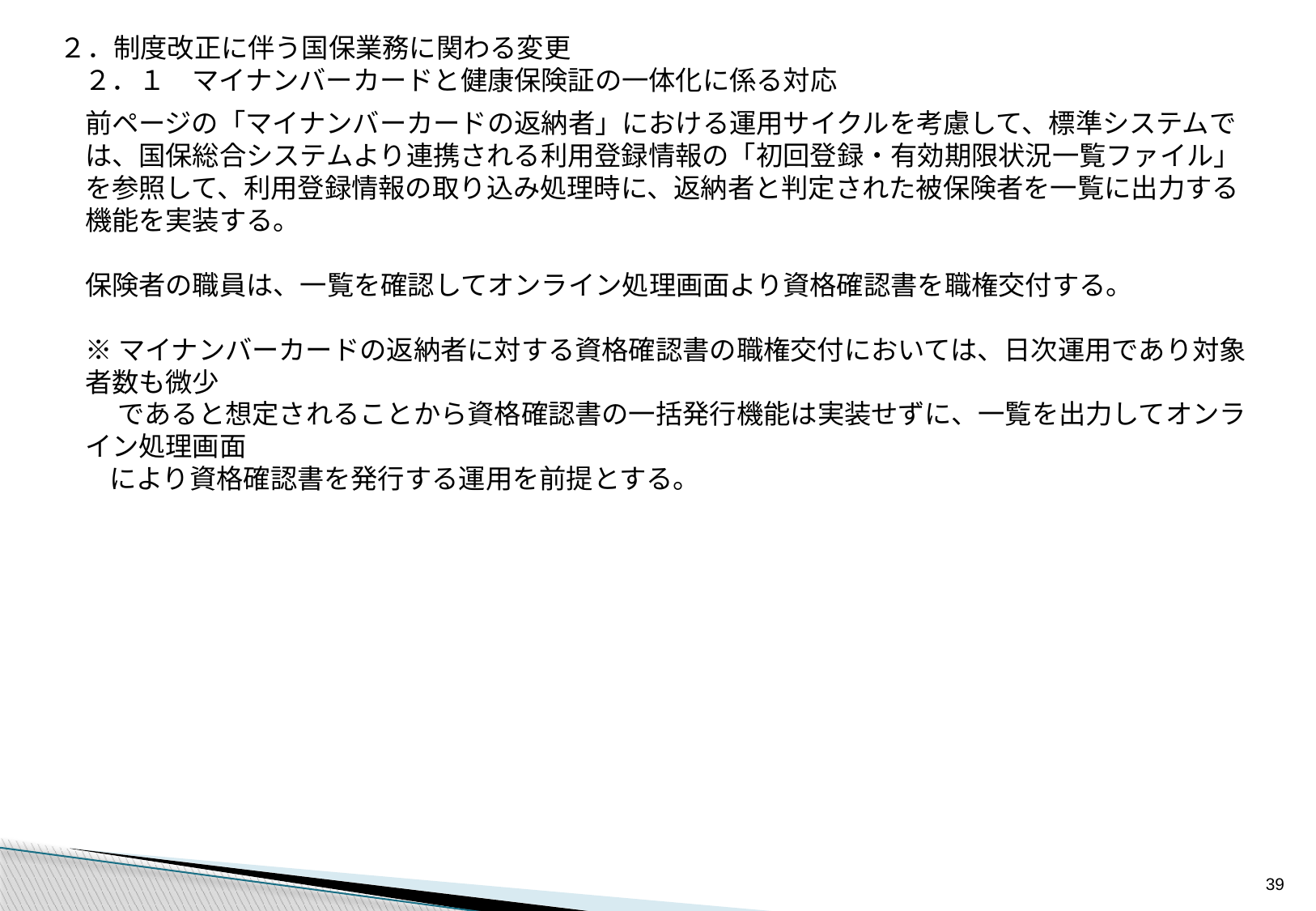

２．制度改正に伴う国保業務に関わる変更
２．１　マイナンバーカードと健康保険証の一体化に係る対応
前ページの「マイナンバーカードの返納者」における運用サイクルを考慮して、標準システムでは、国保総合システムより連携される利用登録情報の「初回登録・有効期限状況一覧ファイル」を参照して、利用登録情報の取り込み処理時に、返納者と判定された被保険者を一覧に出力する機能を実装する。

保険者の職員は、一覧を確認してオンライン処理画面より資格確認書を職権交付する。

※マイナンバーカードの返納者に対する資格確認書の職権交付においては、日次運用であり対象者数も微少
　 であると想定されることから資格確認書の一括発行機能は実装せずに、一覧を出力してオンライン処理画面
   により資格確認書を発行する運用を前提とする。
39